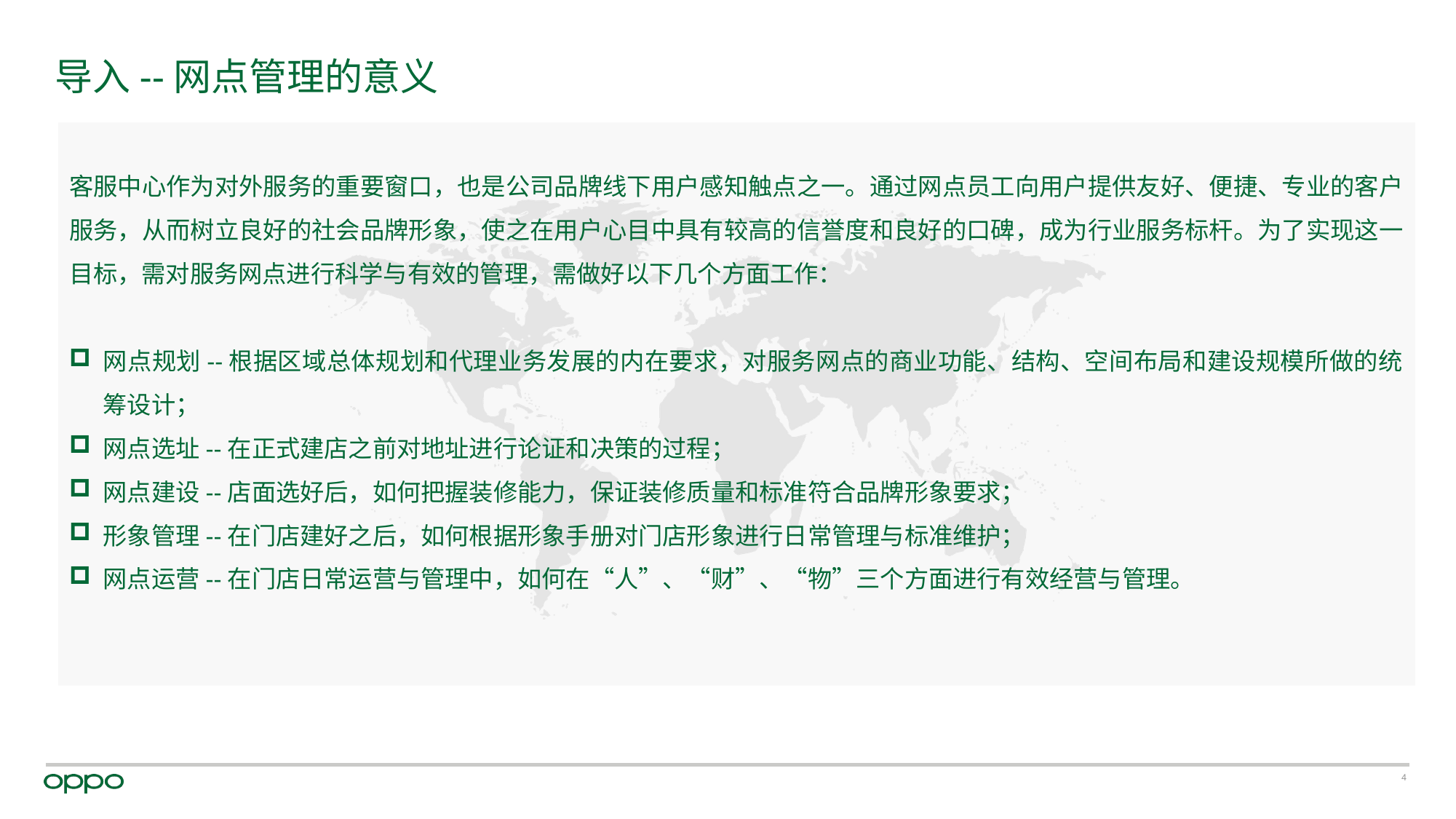

# 导入--网点管理的意义

客服中心作为对外服务的重要窗口，也是公司品牌线下用户感知触点之一。通过网点员工向用户提供友好、便捷、专业的客户服务，从而树立良好的社会品牌形象，使之在用户心目中具有较高的信誉度和良好的口碑，成为行业服务标杆。为了实现这一目标，需对服务网点进行科学与有效的管理，需做好以下几个方面工作：

网点规划--根据区域总体规划和代理业务发展的内在要求，对服务网点的商业功能、结构、空间布局和建设规模所做的统筹设计；
网点选址--在正式建店之前对地址进行论证和决策的过程；
网点建设--店面选好后，如何把握装修能力，保证装修质量和标准符合品牌形象要求；
形象管理--在门店建好之后，如何根据形象手册对门店形象进行日常管理与标准维护；
网点运营--在门店日常运营与管理中，如何在“人”、“财”、“物”三个方面进行有效经营与管理。